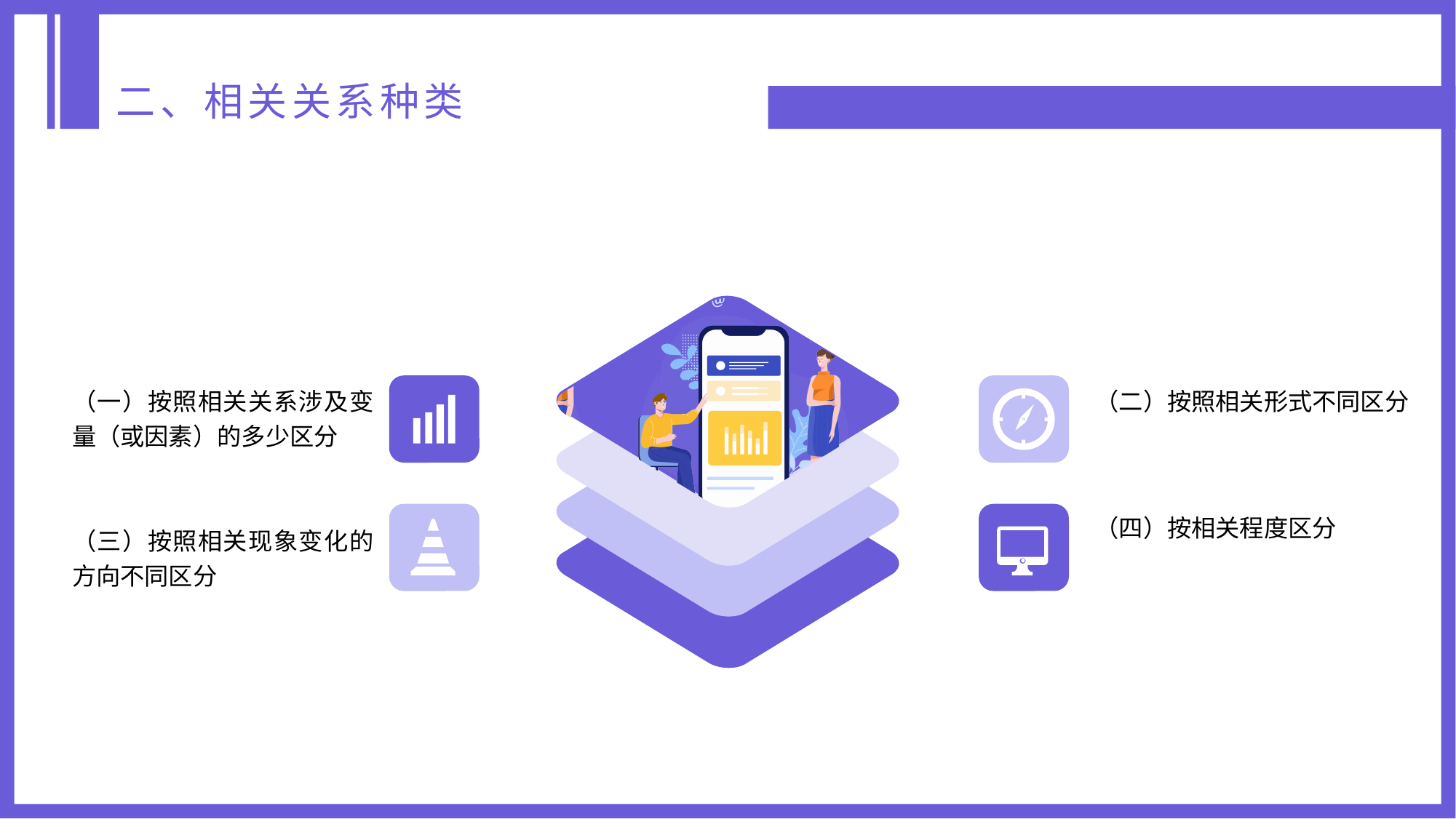

二、相关关系种类

（一）按照相关关系涉及变量（或因素）的多少区分
（二）按照相关形式不同区分

（四）按相关程度区分

（三）按照相关现象变化的方向不同区分